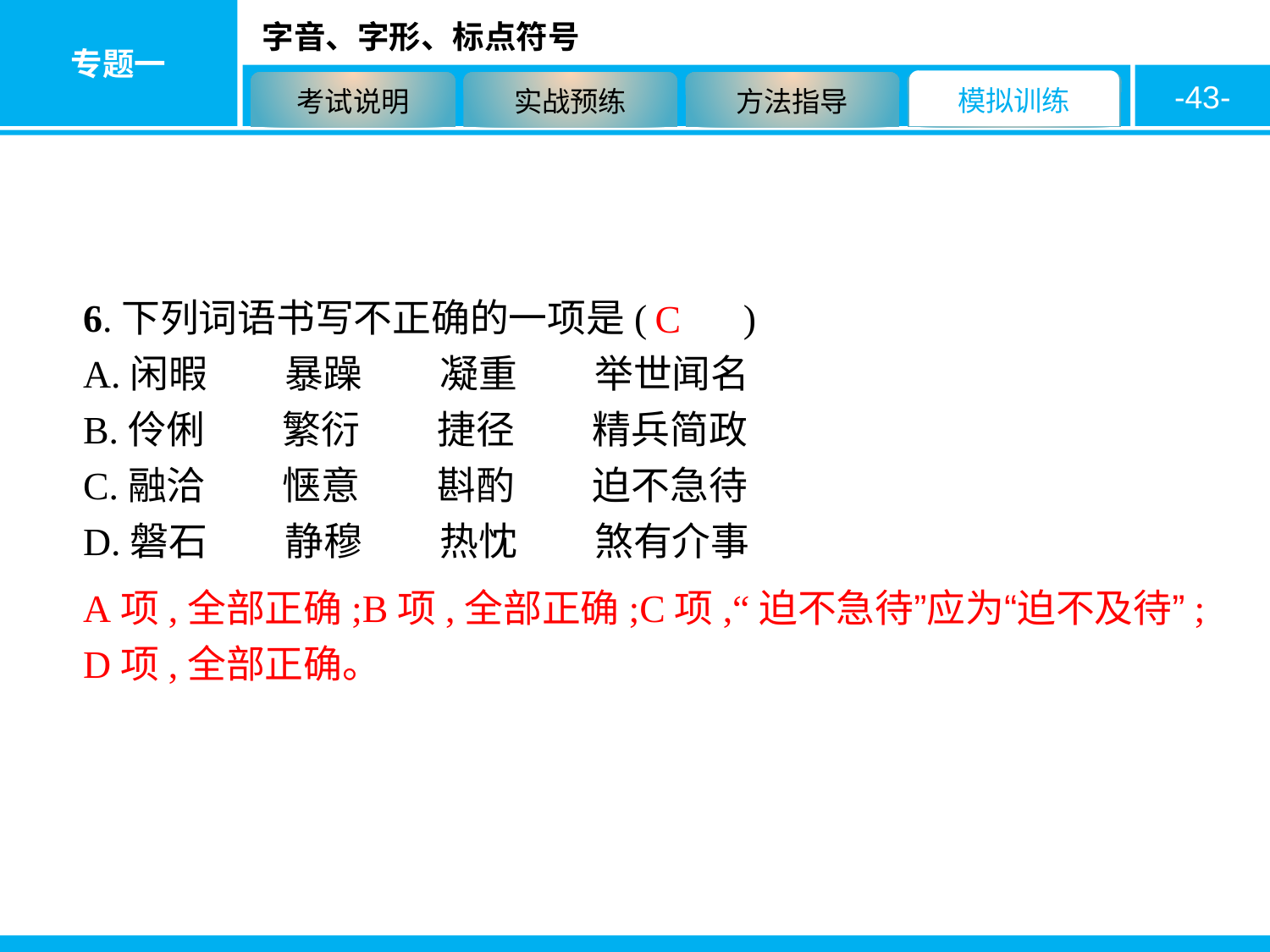

-43-
6.下列词语书写不正确的一项是(　　)
A.闲暇　　暴躁　　凝重　　举世闻名
B.伶俐　　繁衍　　捷径　　精兵简政
C.融洽　　惬意　　斟酌　　迫不急待
D.磐石　　静穆　　热忱　　煞有介事
C
A项,全部正确;B项,全部正确;C项,“迫不急待”应为“迫不及待”;D项,全部正确。